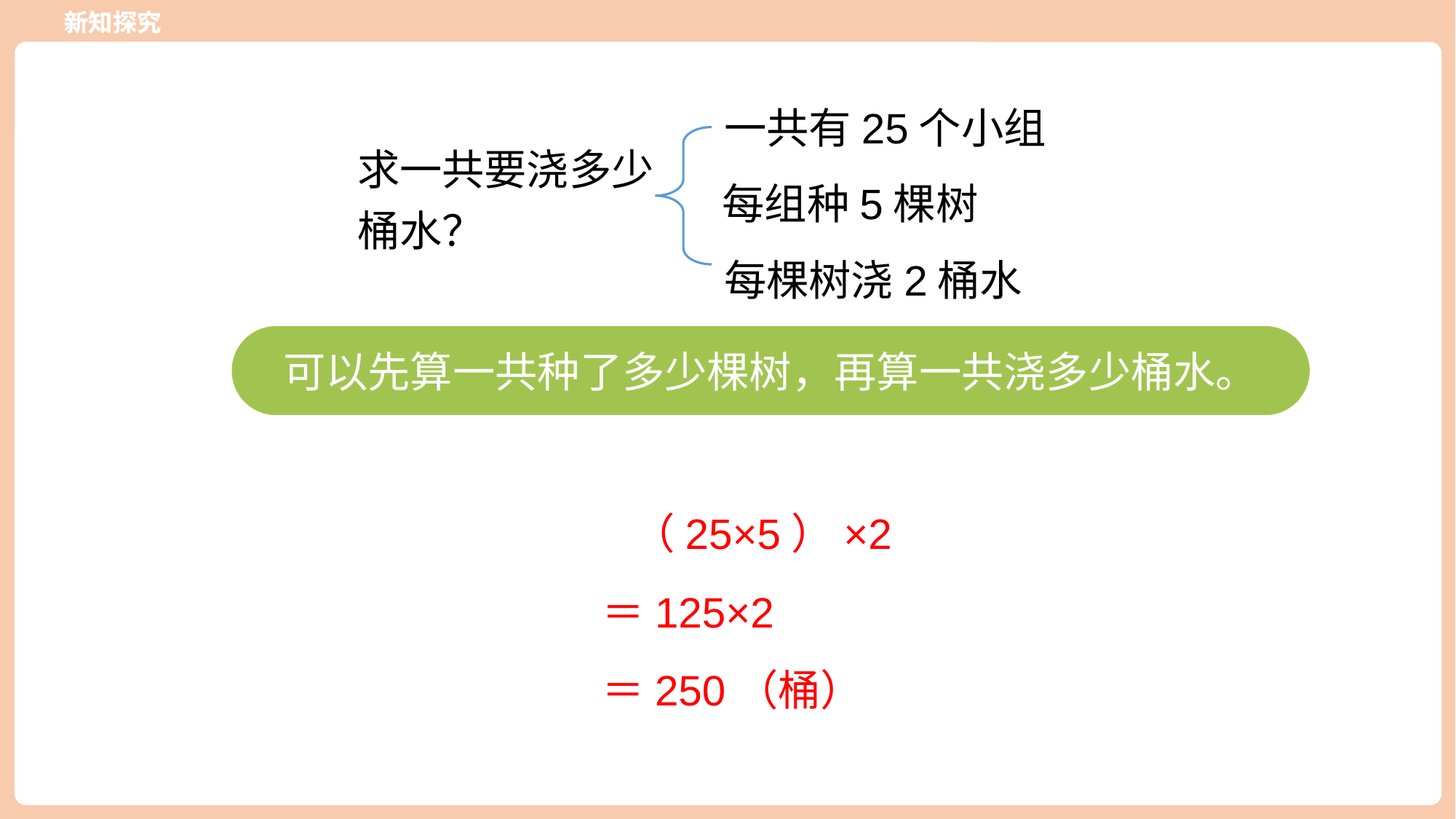

新知探究
新知探究
一共有25个小组
求一共要浇多少桶水？

每组种5棵树
每棵树浇2桶水
可以先算一共种了多少棵树，再算一共浇多少桶水。
（25×5）×2
＝125×2
＝250（桶）